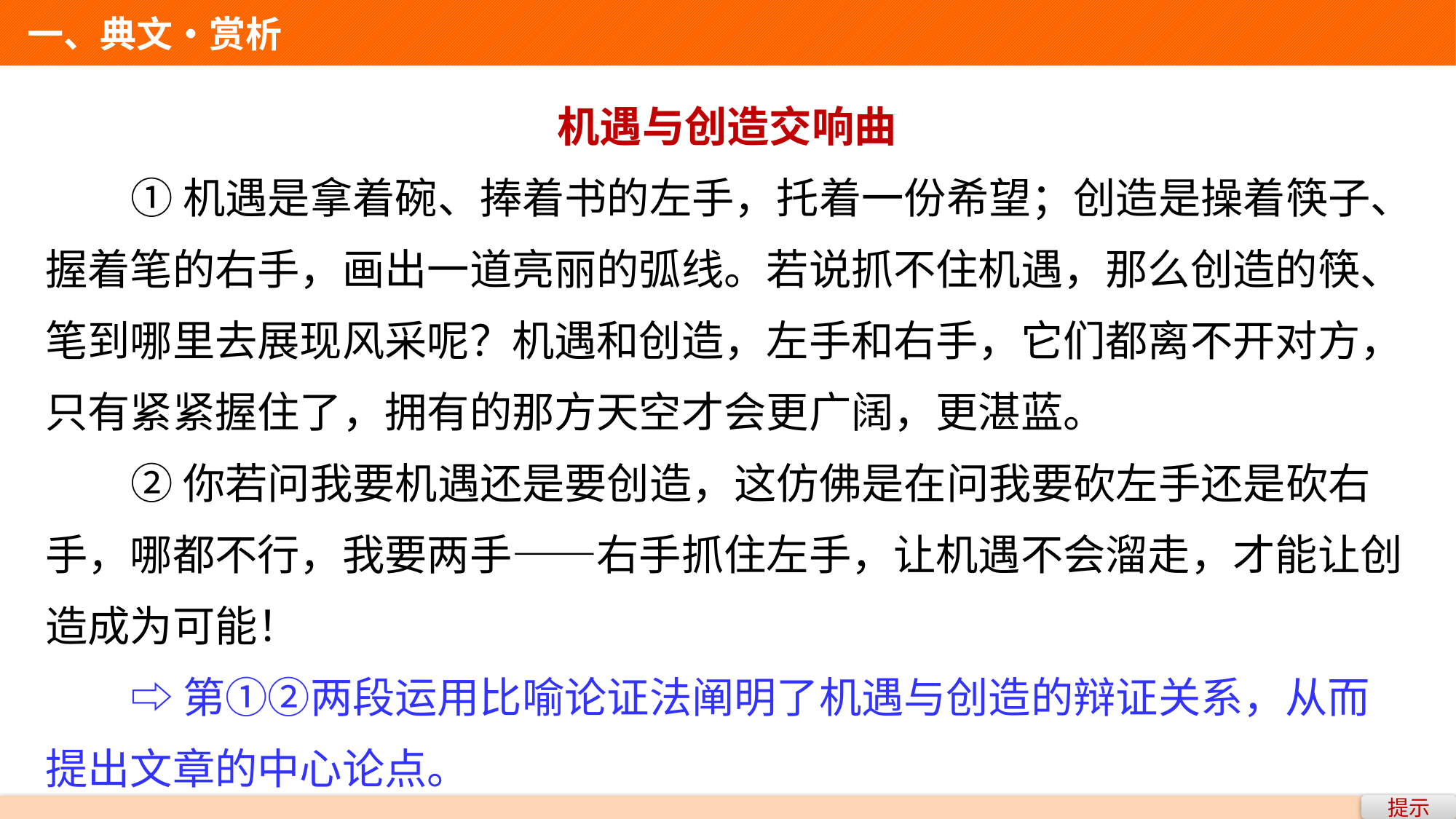

一、典文•赏析
机遇与创造交响曲
①机遇是拿着碗、捧着书的左手，托着一份希望；创造是操着筷子、握着笔的右手，画出一道亮丽的弧线。若说抓不住机遇，那么创造的筷、笔到哪里去展现风采呢？机遇和创造，左手和右手，它们都离不开对方，只有紧紧握住了，拥有的那方天空才会更广阔，更湛蓝。
②你若问我要机遇还是要创造，这仿佛是在问我要砍左手还是砍右手，哪都不行，我要两手——右手抓住左手，让机遇不会溜走，才能让创造成为可能！
⇨第①②两段运用比喻论证法阐明了机遇与创造的辩证关系，从而提出文章的中心论点。
提示